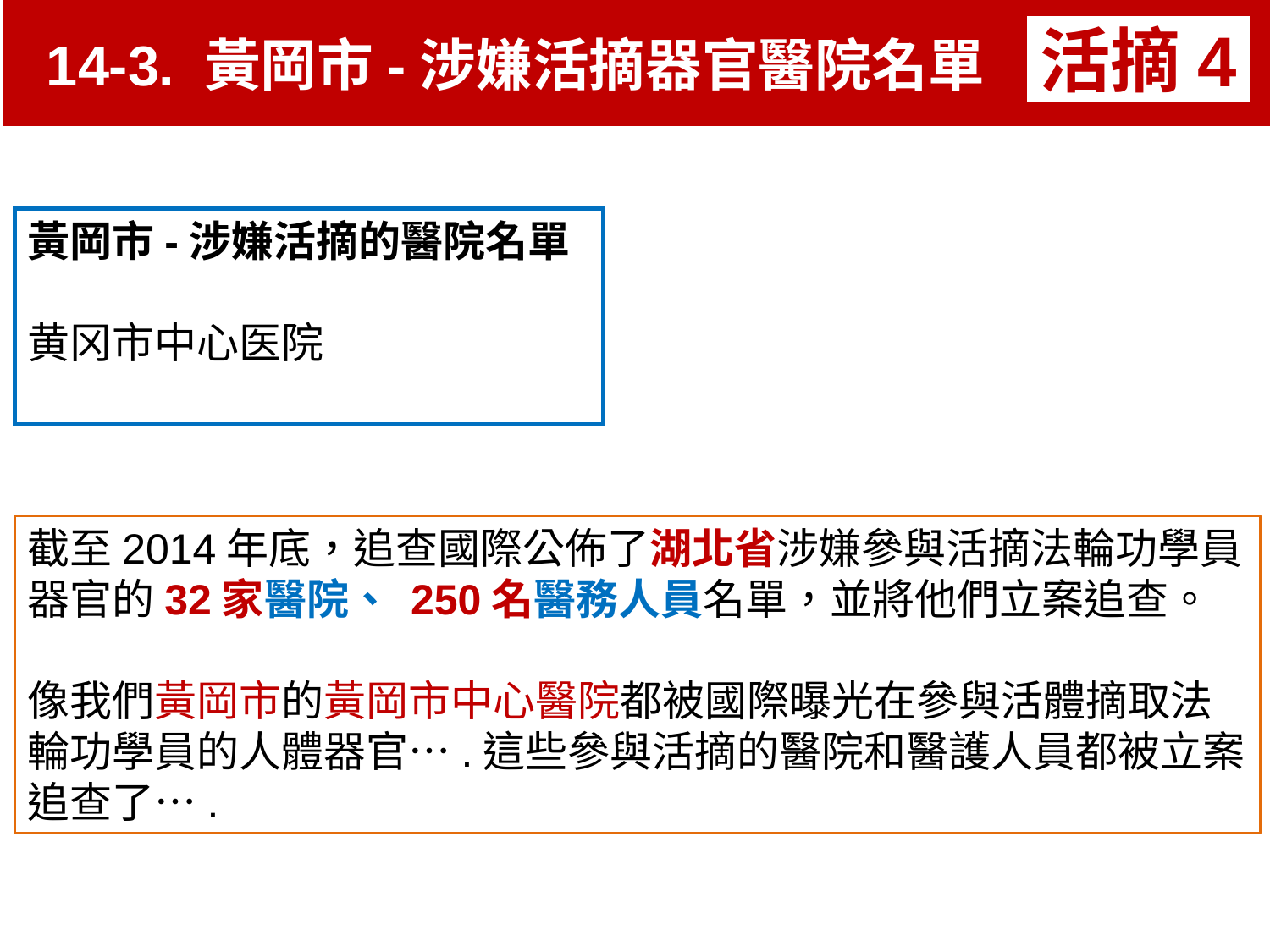

14-3. 黃岡市-涉嫌活摘器官醫院名單
活摘4
黃岡市-涉嫌活摘的醫院名單

黄冈市中心医院
截至2014年底，追查國際公佈了湖北省涉嫌參與活摘法輪功學員器官的32家醫院、 250名醫務人員名單，並將他們立案追查。

像我們黃岡市的黃岡市中心醫院都被國際曝光在參與活體摘取法輪功學員的人體器官….這些參與活摘的醫院和醫護人員都被立案追查了….